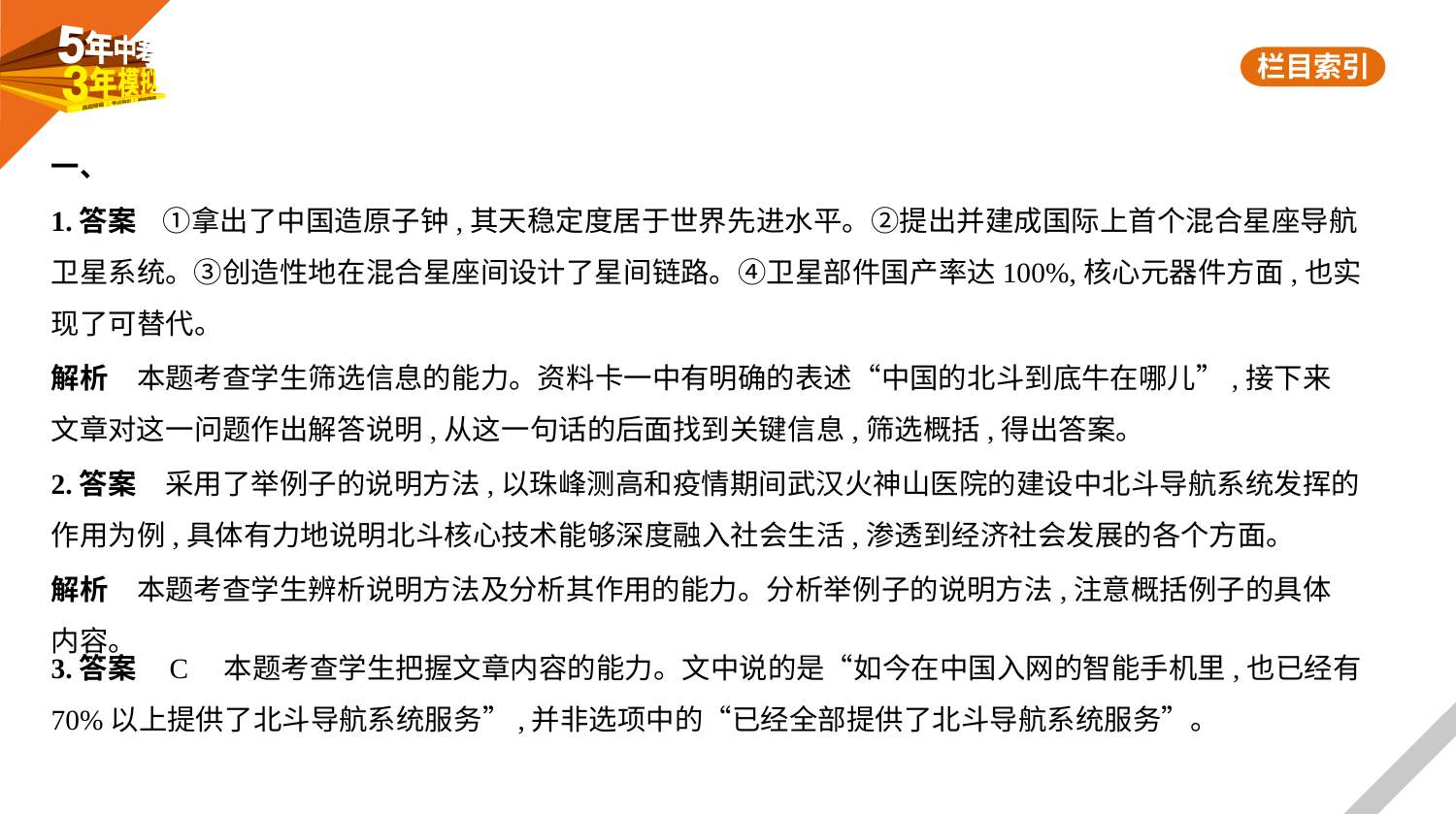

一、
1.答案    ①拿出了中国造原子钟,其天稳定度居于世界先进水平。②提出并建成国际上首个混合星座导航
卫星系统。③创造性地在混合星座间设计了星间链路。④卫星部件国产率达100%,核心元器件方面,也实
现了可替代。
解析　本题考查学生筛选信息的能力。资料卡一中有明确的表述“中国的北斗到底牛在哪儿”,接下来
文章对这一问题作出解答说明,从这一句话的后面找到关键信息,筛选概括,得出答案。
2.答案　采用了举例子的说明方法,以珠峰测高和疫情期间武汉火神山医院的建设中北斗导航系统发挥的
作用为例,具体有力地说明北斗核心技术能够深度融入社会生活,渗透到经济社会发展的各个方面。
解析　本题考查学生辨析说明方法及分析其作用的能力。分析举例子的说明方法,注意概括例子的具体
内容。
3.答案    C　本题考查学生把握文章内容的能力。文中说的是“如今在中国入网的智能手机里,也已经有
70%以上提供了北斗导航系统服务”,并非选项中的“已经全部提供了北斗导航系统服务”。